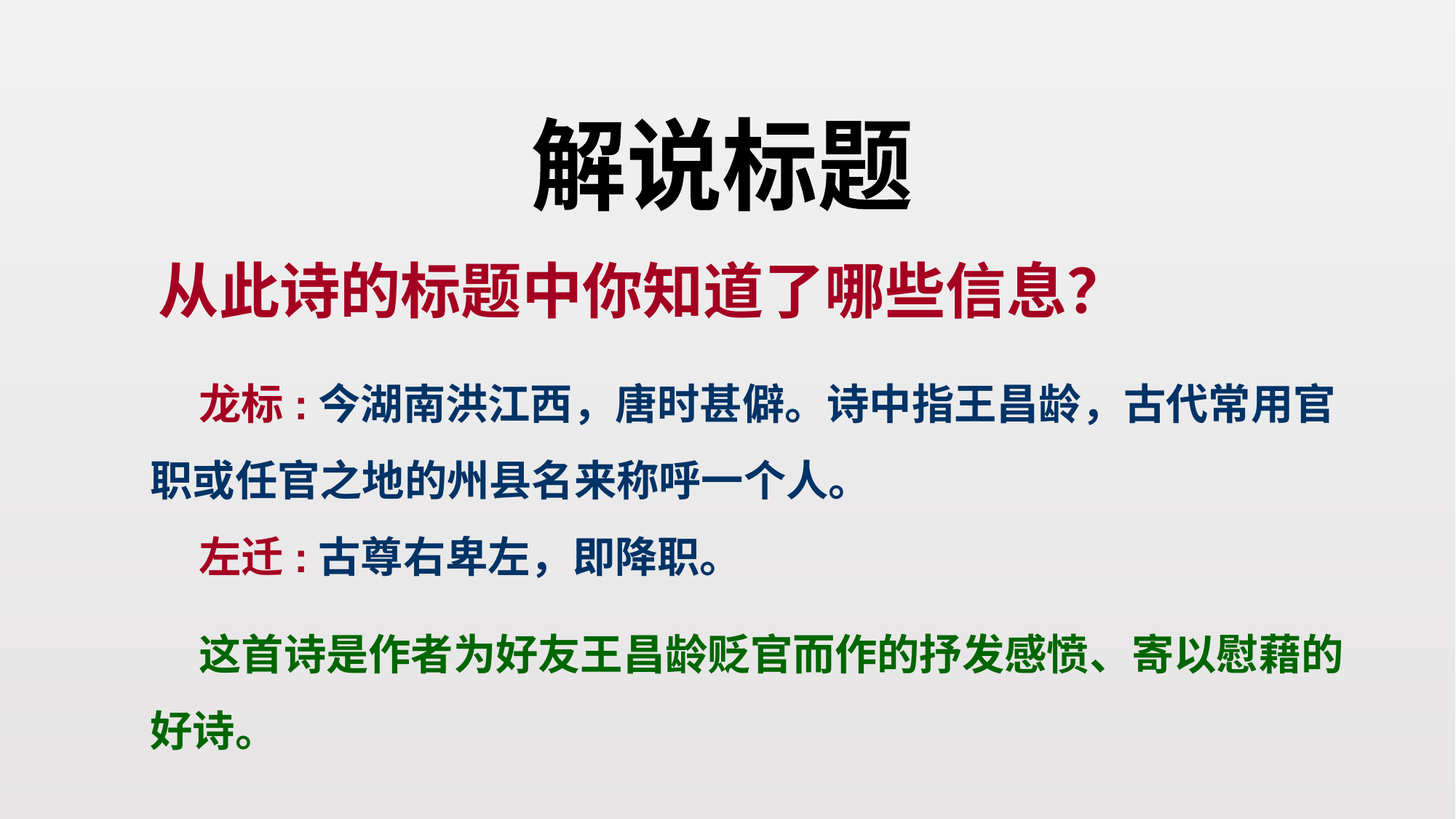

解说标题
从此诗的标题中你知道了哪些信息？
    龙标:今湖南洪江西，唐时甚僻。诗中指王昌龄，古代常用官职或任官之地的州县名来称呼一个人。
    左迁:古尊右卑左，即降职。
    这首诗是作者为好友王昌龄贬官而作的抒发感愤、寄以慰藉的好诗。